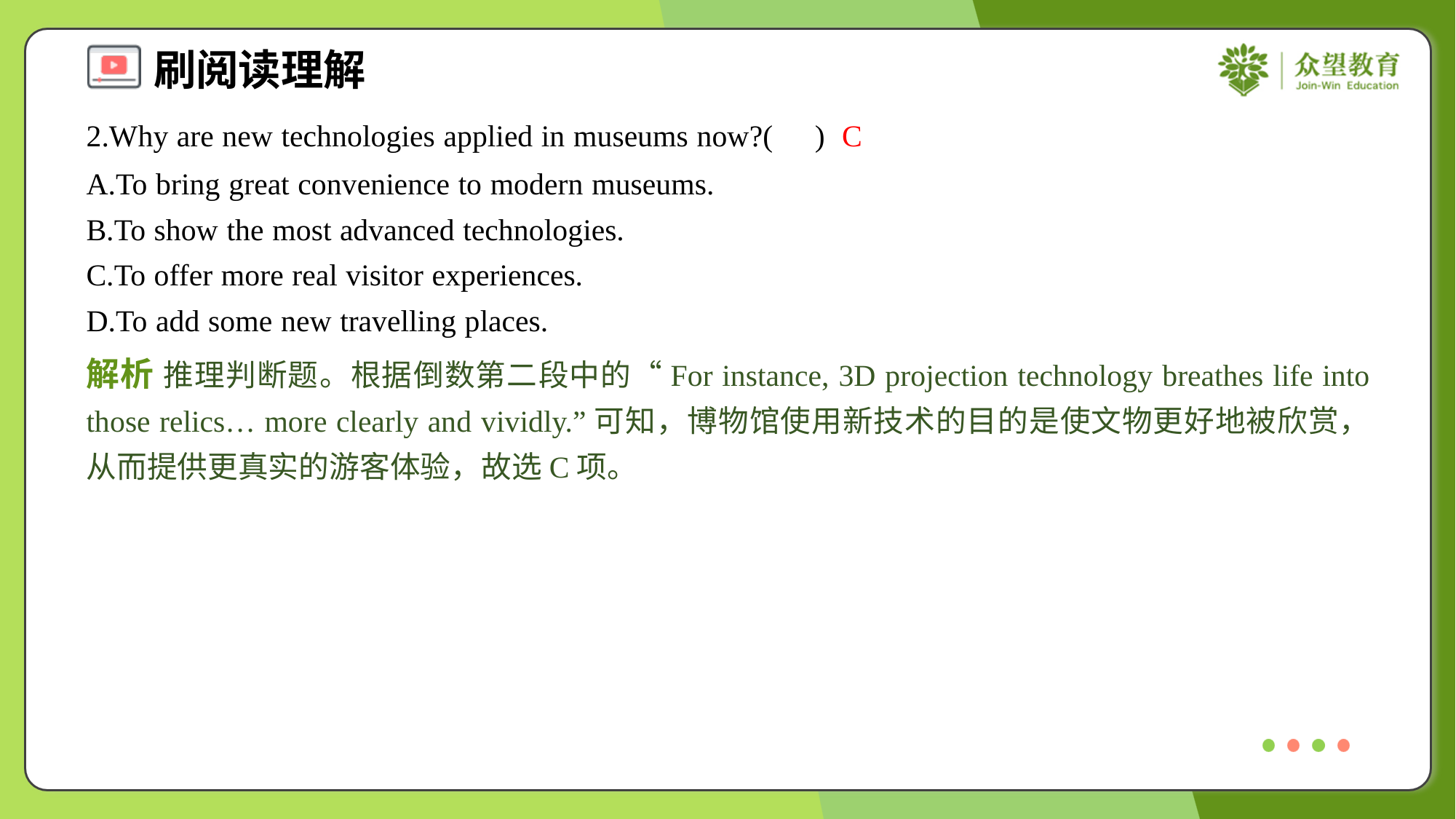

2.Why are new technologies applied in museums now?(     )
C
A.To bring great convenience to modern museums.
B.To show the most advanced technologies.
C.To offer more real visitor experiences.
D.To add some new travelling places.
解析 推理判断题。根据倒数第二段中的“For instance, 3D projection technology breathes life into those relics… more clearly and vividly.”可知，博物馆使用新技术的目的是使文物更好地被欣赏，从而提供更真实的游客体验，故选C项。